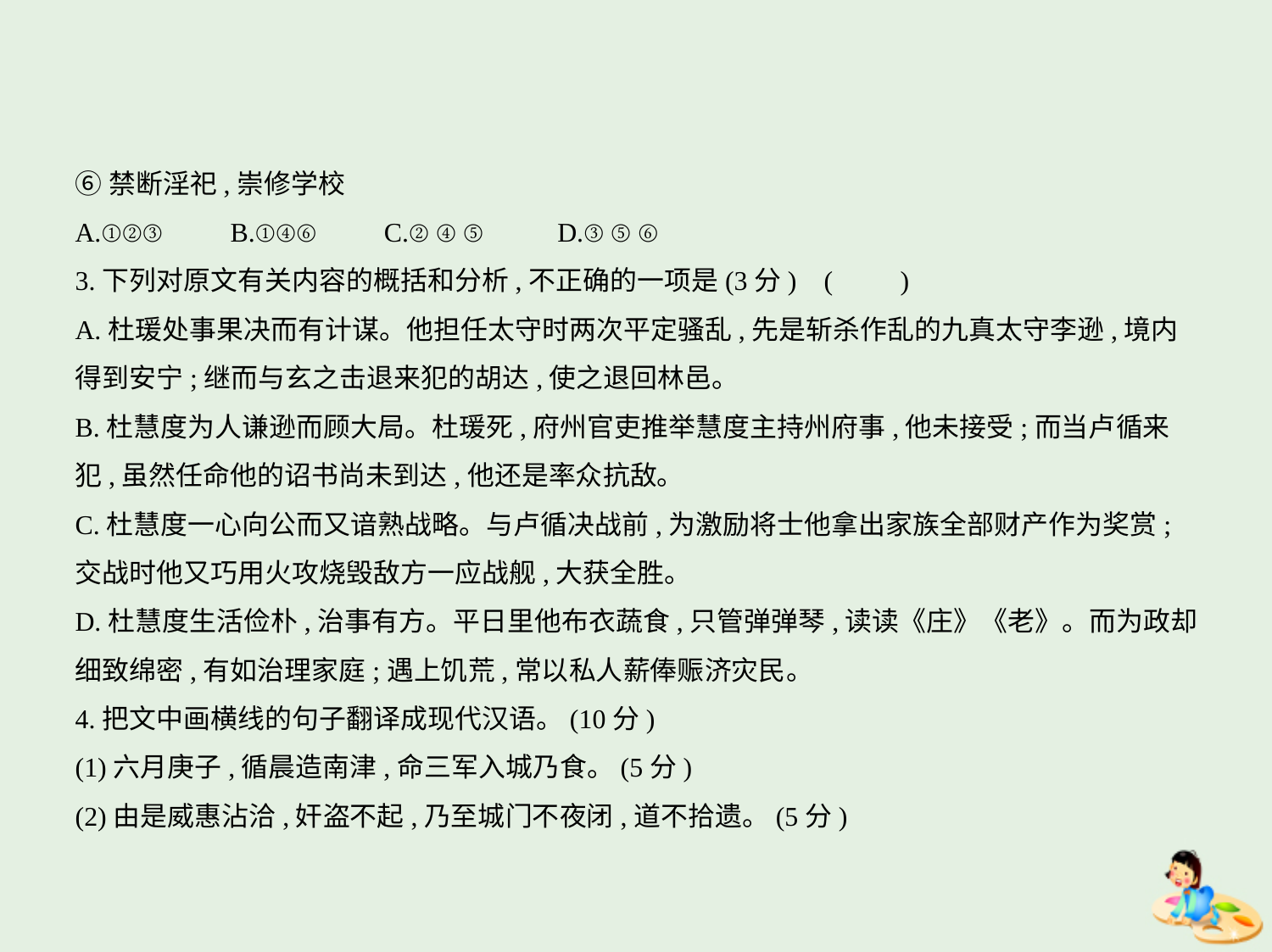

⑥禁断淫祀,崇修学校
A.①②③　　B.①④⑥　　C.②④⑤　　D.③⑤⑥
3.下列对原文有关内容的概括和分析,不正确的一项是(3分) (　　)
A.杜瑗处事果决而有计谋。他担任太守时两次平定骚乱,先是斩杀作乱的九真太守李逊,境内
得到安宁;继而与玄之击退来犯的胡达,使之退回林邑。
B.杜慧度为人谦逊而顾大局。杜瑗死,府州官吏推举慧度主持州府事,他未接受;而当卢循来
犯,虽然任命他的诏书尚未到达,他还是率众抗敌。
C.杜慧度一心向公而又谙熟战略。与卢循决战前,为激励将士他拿出家族全部财产作为奖赏;
交战时他又巧用火攻烧毁敌方一应战舰,大获全胜。
D.杜慧度生活俭朴,治事有方。平日里他布衣蔬食,只管弹弹琴,读读《庄》《老》。而为政却
细致绵密,有如治理家庭;遇上饥荒,常以私人薪俸赈济灾民。
4.把文中画横线的句子翻译成现代汉语。(10分)
(1)六月庚子,循晨造南津,命三军入城乃食。(5分)
(2)由是威惠沾洽,奸盗不起,乃至城门不夜闭,道不拾遗。(5分)